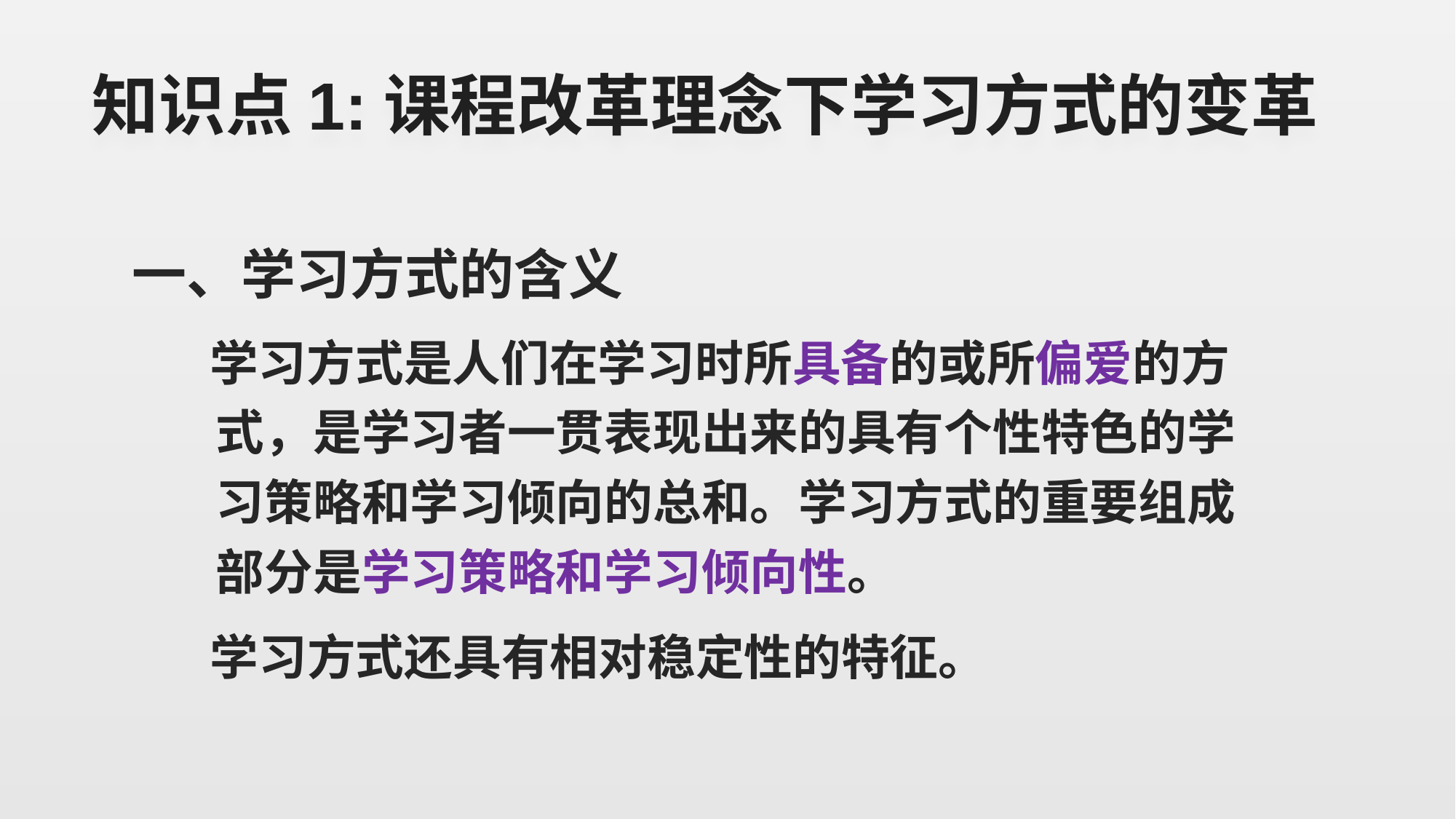

# 知识点1:课程改革理念下学习方式的变革
一、学习方式的含义
       学习方式是人们在学习时所具备的或所偏爱的方式，是学习者一贯表现出来的具有个性特色的学习策略和学习倾向的总和。学习方式的重要组成部分是学习策略和学习倾向性。
      学习方式还具有相对稳定性的特征。